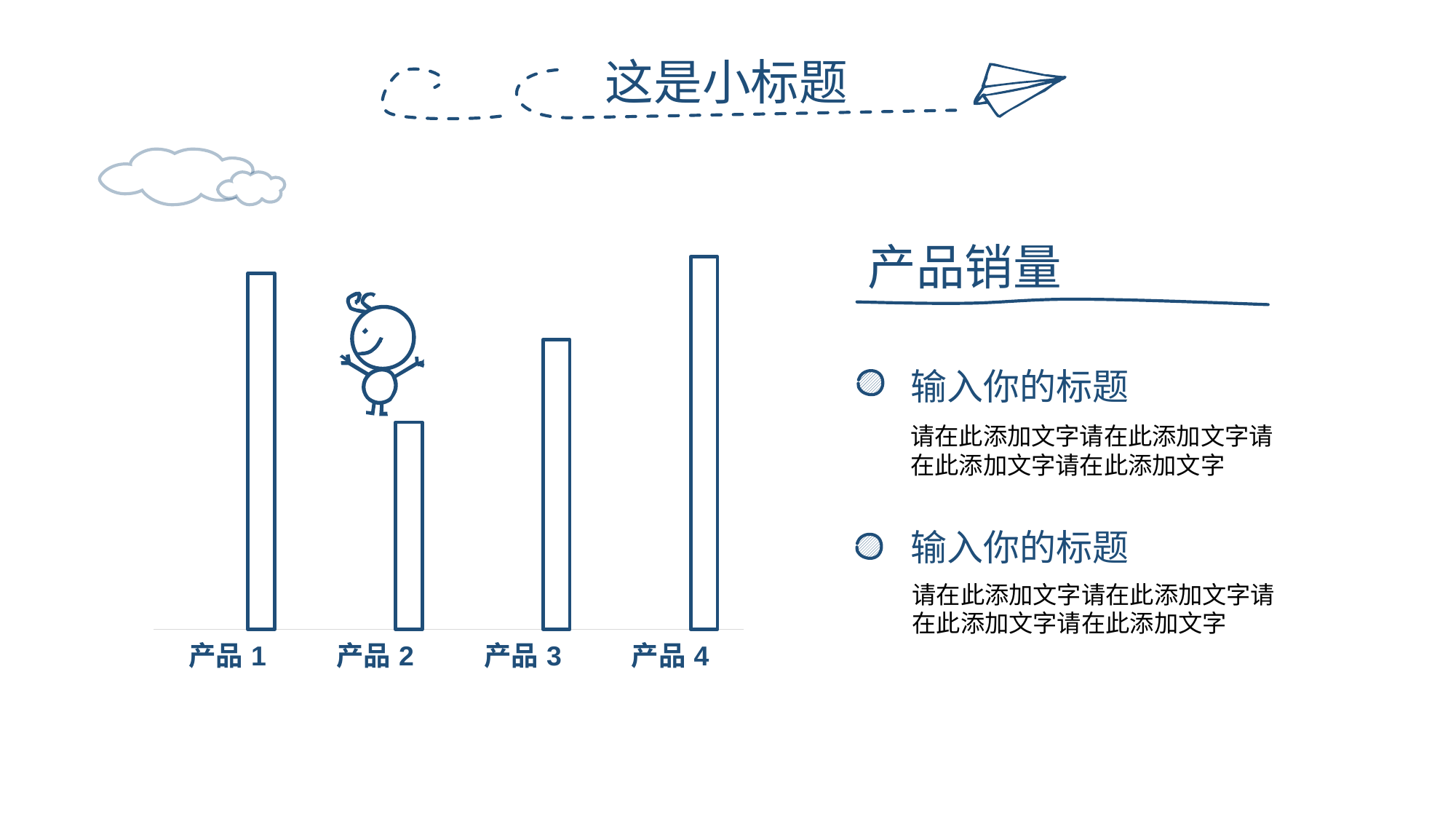

这是小标题

### Chart

| Category | 列1 | 列2 | 系列 1 |
|---|---|---|---|
| 产品1 | None | None | 4.3 |
| 产品2 | None | None | 2.5 |
| 产品3 | None | None | 3.5 |
| 产品4 | None | None | 4.5 |
产品销量

输入你的标题

请在此添加文字请在此添加文字请在此添加文字请在此添加文字
输入你的标题

请在此添加文字请在此添加文字请在此添加文字请在此添加文字